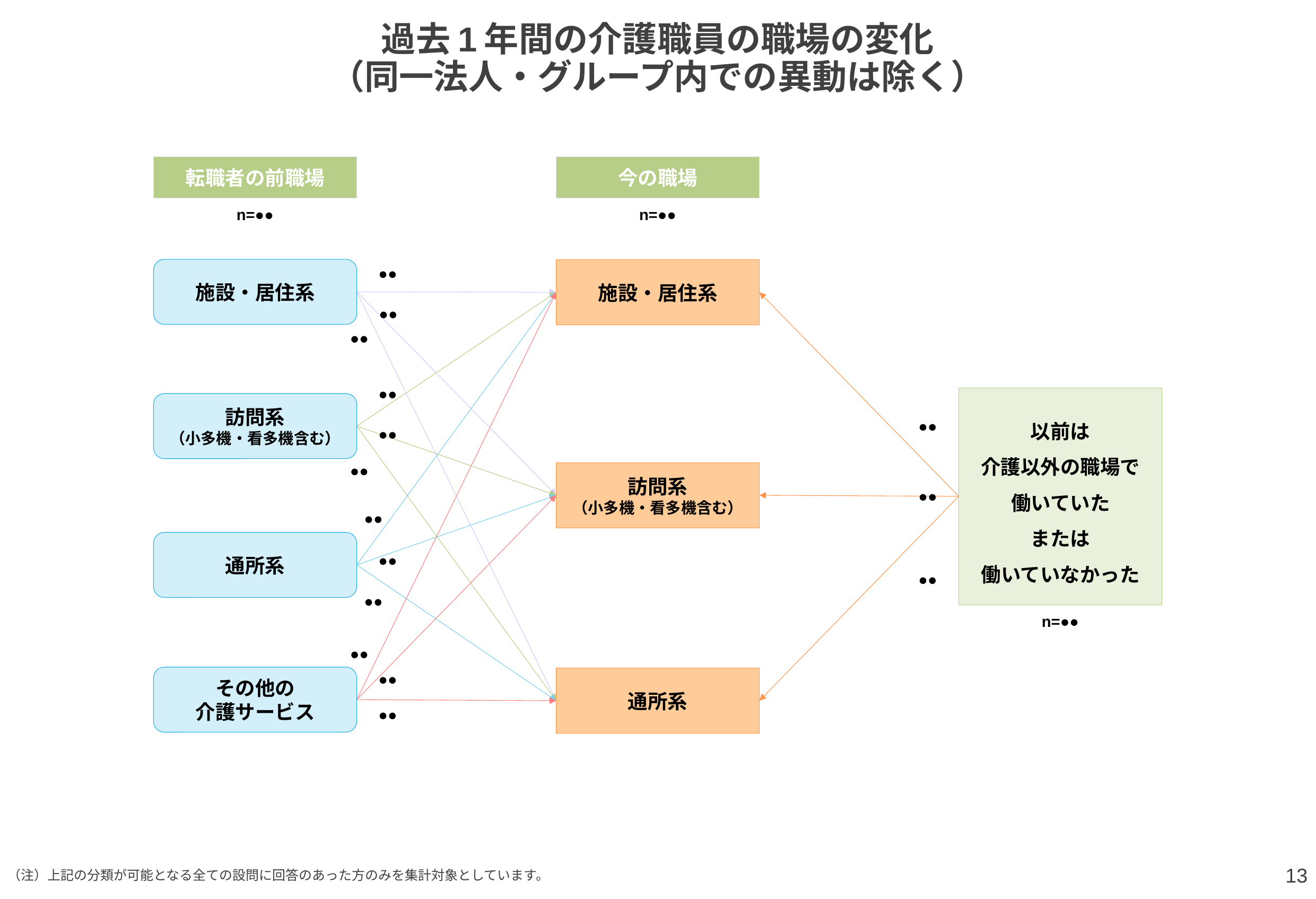

# 過去1年間の介護職員の職場の変化 （同一法人・グループ内での異動は除く）
転職者の前職場
今の職場
n=●●
n=●●
施設・居住系
施設・居住系
●●
●●
●●
●●
以前は
介護以外の職場で
働いていた
または
働いていなかった
訪問系
（小多機・看多機含む）
●●
●●
●●
訪問系
（小多機・看多機含む）
●●
●●
通所系
●●
●●
●●
n=●●
●●
●●
その他の
介護サービス
通所系
●●
13
（注）上記の分類が可能となる全ての設問に回答のあった方のみを集計対象としています。